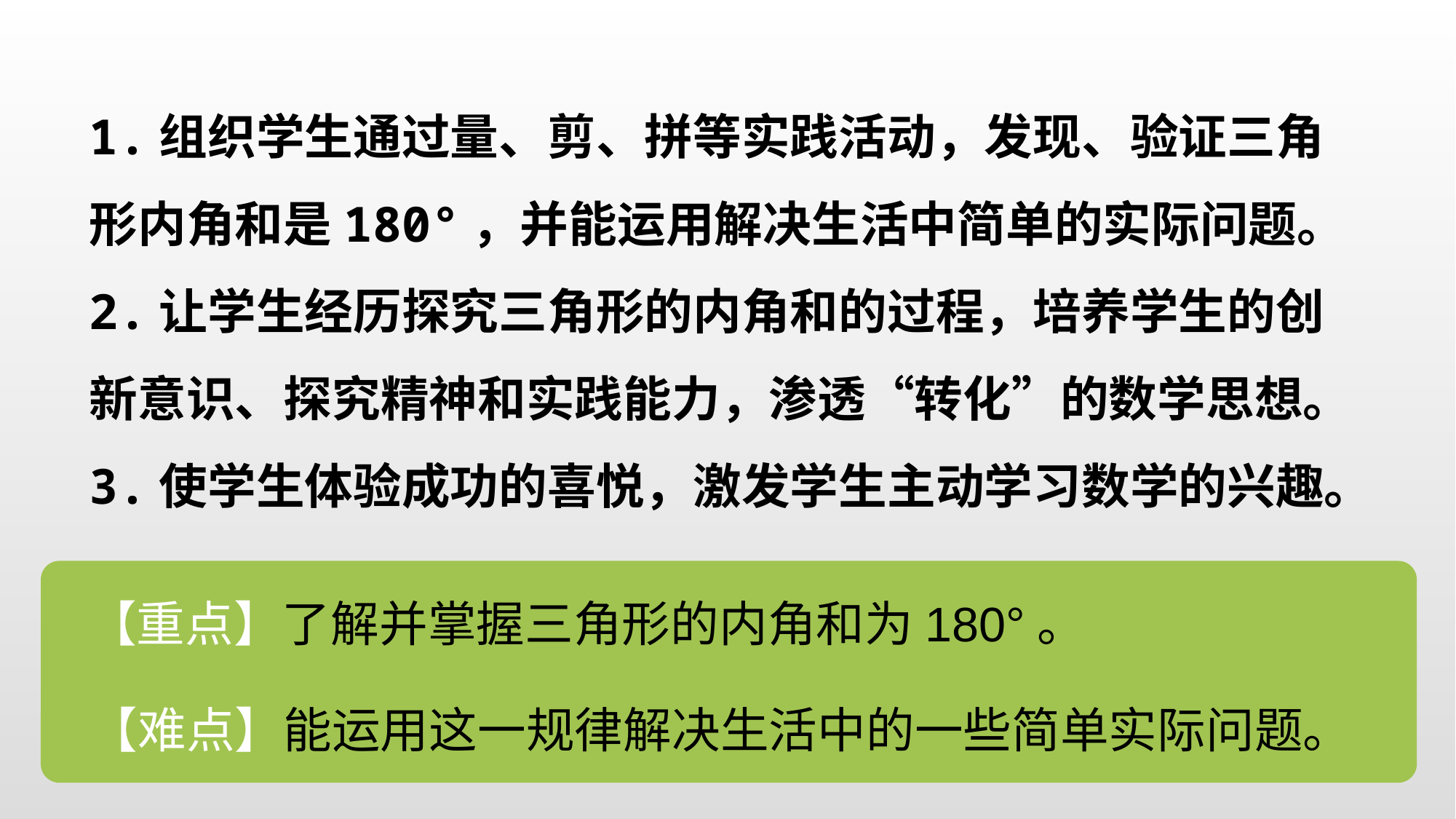

1.组织学生通过量、剪、拼等实践活动，发现、验证三角形内角和是180°，并能运用解决生活中简单的实际问题。
2.让学生经历探究三角形的内角和的过程，培养学生的创新意识、探究精神和实践能力，渗透“转化”的数学思想。
3.使学生体验成功的喜悦，激发学生主动学习数学的兴趣。
【重点】了解并掌握三角形的内角和为180°。

【难点】能运用这一规律解决生活中的一些简单实际问题。